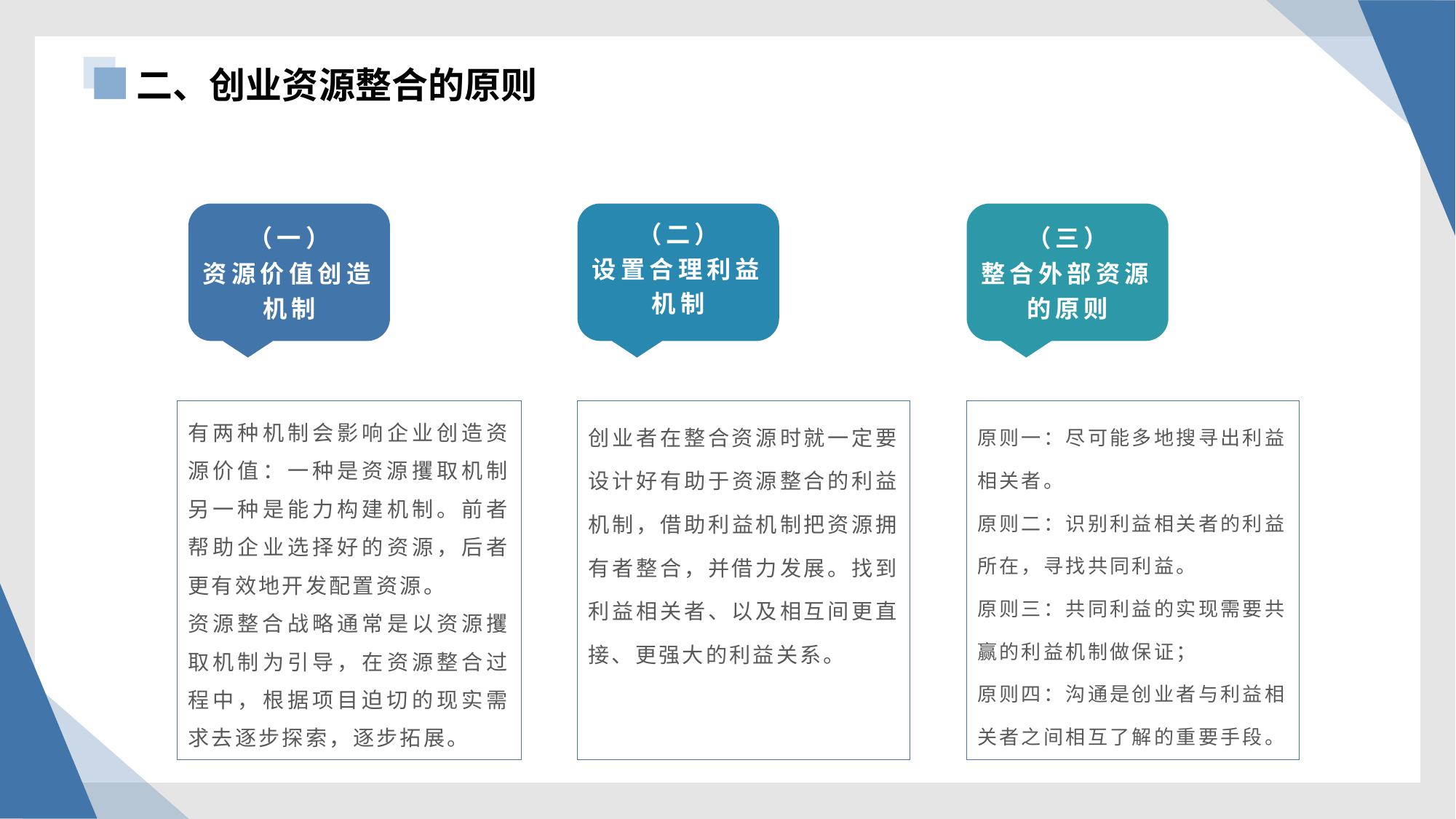

二、创业资源整合的原则

（二）
设置合理利益机制
（一）
资源价值创造机制
（三）
整合外部资源的原则
有两种机制会影响企业创造资源价值：一种是资源攫取机制另一种是能力构建机制。前者帮助企业选择好的资源，后者更有效地开发配置资源。
资源整合战略通常是以资源攫取机制为引导，在资源整合过程中，根据项目迫切的现实需求去逐步探索，逐步拓展。
创业者在整合资源时就一定要设计好有助于资源整合的利益机制，借助利益机制把资源拥有者整合，并借力发展。找到利益相关者、以及相互间更直接、更强大的利益关系。
原则一：尽可能多地搜寻出利益相关者。
原则二：识别利益相关者的利益所在，寻找共同利益。
原则三：共同利益的实现需要共赢的利益机制做保证；
原则四：沟通是创业者与利益相关者之间相互了解的重要手段。